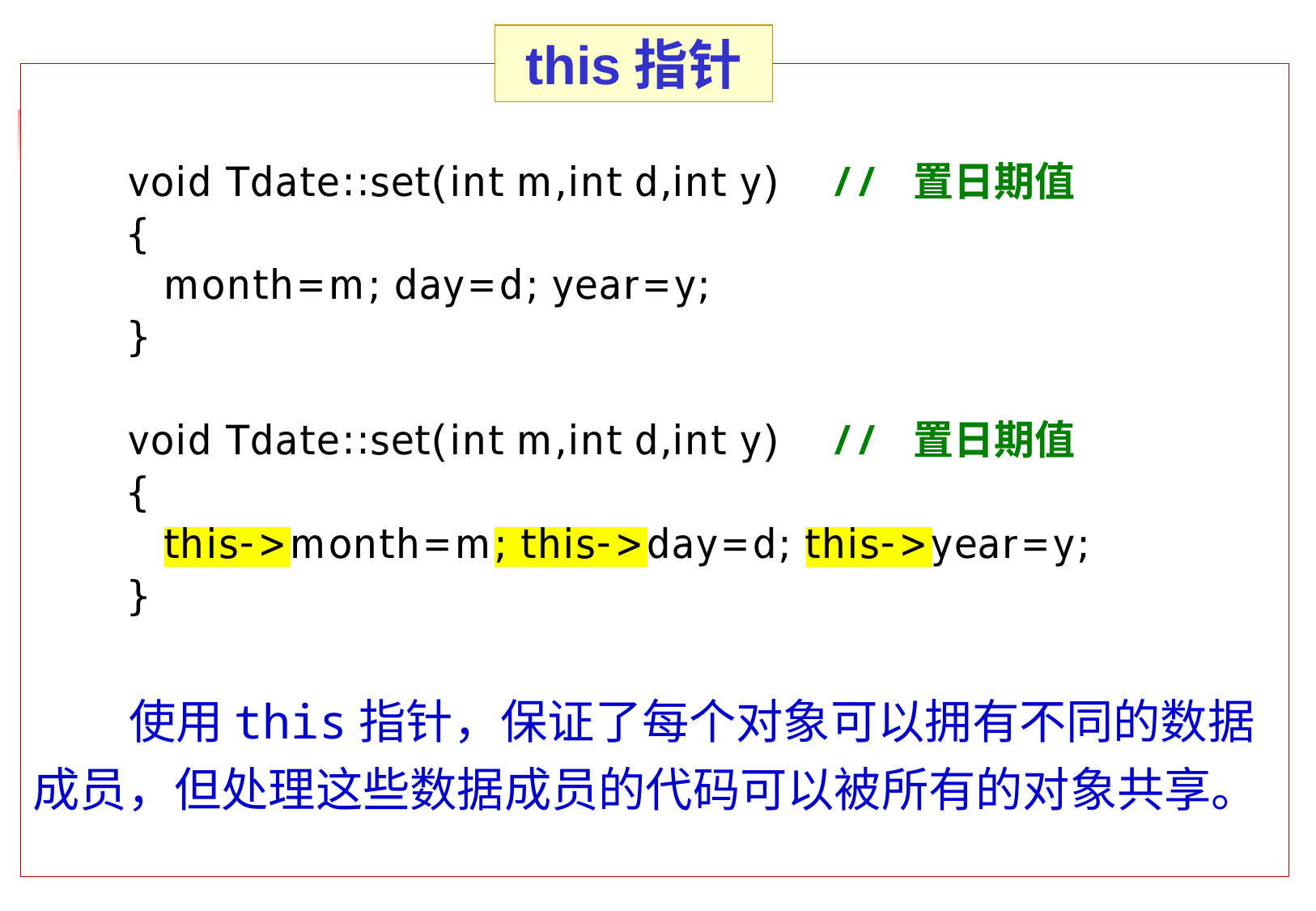

# this指针

void Tdate::set(int m,int d,int y)    // 置日期值
{
   month=m; day=d; year=y;
}

void Tdate::set(int m,int d,int y)    // 置日期值
{
   this->month=m; this->day=d; this->year=y;
}

使用this指针，保证了每个对象可以拥有不同的数据成员，但处理这些数据成员的代码可以被所有的对象共享。